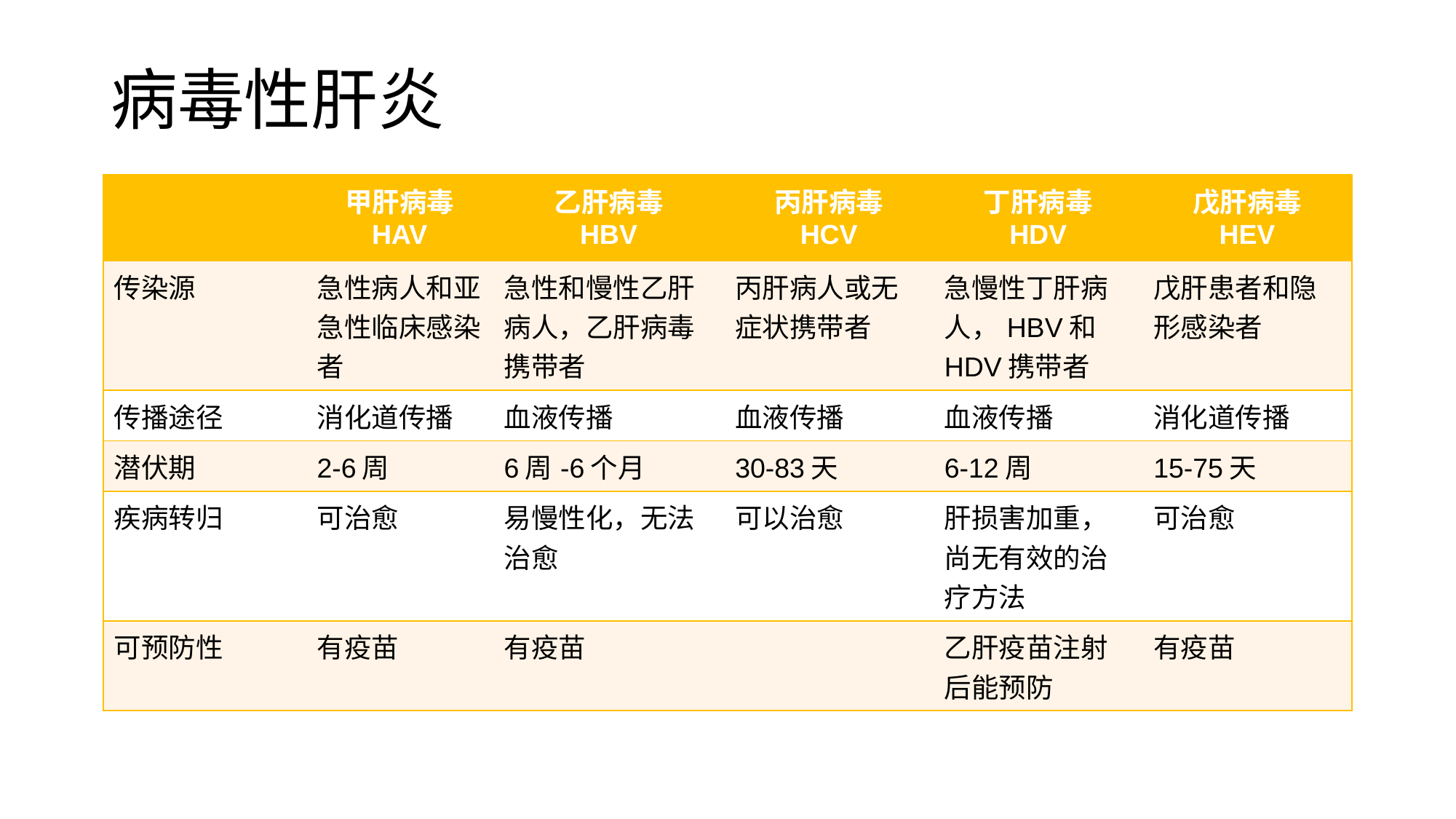

# 病毒性肝炎
|  | 甲肝病毒 HAV | 乙肝病毒 HBV | 丙肝病毒 HCV | 丁肝病毒 HDV | 戊肝病毒 HEV |
| --- | --- | --- | --- | --- | --- |
| 传染源 | 急性病人和亚急性临床感染者 | 急性和慢性乙肝病人，乙肝病毒携带者 | 丙肝病人或无症状携带者 | 急慢性丁肝病人，HBV和HDV携带者 | 戊肝患者和隐形感染者 |
| 传播途径 | 消化道传播 | 血液传播 | 血液传播 | 血液传播 | 消化道传播 |
| 潜伏期 | 2-6周 | 6周-6个月 | 30-83天 | 6-12周 | 15-75天 |
| 疾病转归 | 可治愈 | 易慢性化，无法治愈 | 可以治愈 | 肝损害加重，尚无有效的治疗方法 | 可治愈 |
| 可预防性 | 有疫苗 | 有疫苗 |  | 乙肝疫苗注射后能预防 | 有疫苗 |